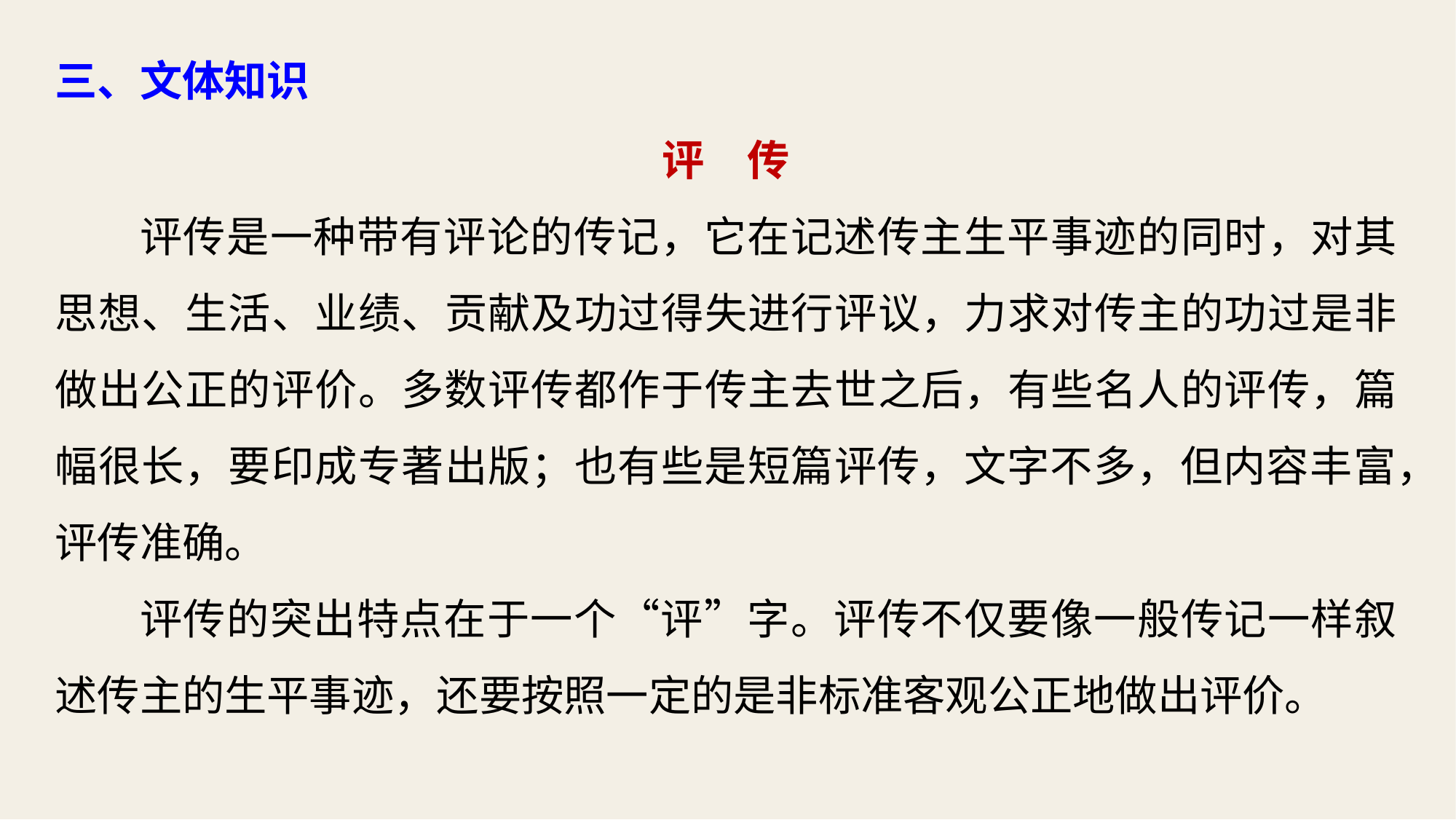

三、文体知识
评　传
评传是一种带有评论的传记，它在记述传主生平事迹的同时，对其思想、生活、业绩、贡献及功过得失进行评议，力求对传主的功过是非做出公正的评价。多数评传都作于传主去世之后，有些名人的评传，篇幅很长，要印成专著出版；也有些是短篇评传，文字不多，但内容丰富，评传准确。
评传的突出特点在于一个“评”字。评传不仅要像一般传记一样叙述传主的生平事迹，还要按照一定的是非标准客观公正地做出评价。